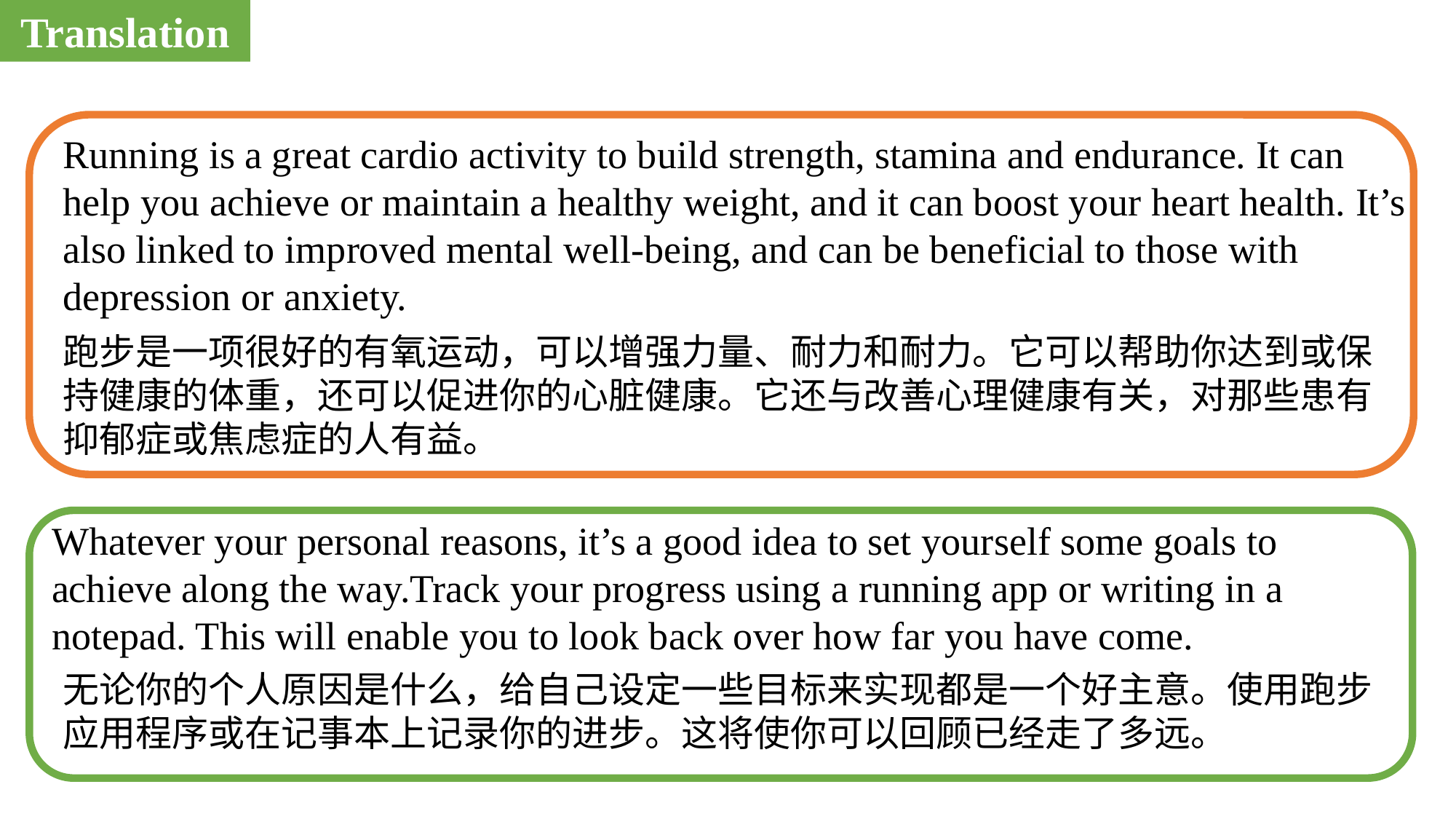

Translation

Running is a great cardio activity to build strength, stamina and endurance. It can help you achieve or maintain a healthy weight, and it can boost your heart health. It’s also linked to improved mental well-being, and can be beneficial to those with depression or anxiety.
跑步是一项很好的有氧运动，可以增强力量、耐力和耐力。它可以帮助你达到或保持健康的体重，还可以促进你的心脏健康。它还与改善心理健康有关，对那些患有抑郁症或焦虑症的人有益。

Whatever your personal reasons, it’s a good idea to set yourself some goals to achieve along the way.Track your progress using a running app or writing in a notepad. This will enable you to look back over how far you have come.
无论你的个人原因是什么，给自己设定一些目标来实现都是一个好主意。使用跑步应用程序或在记事本上记录你的进步。这将使你可以回顾已经走了多远。